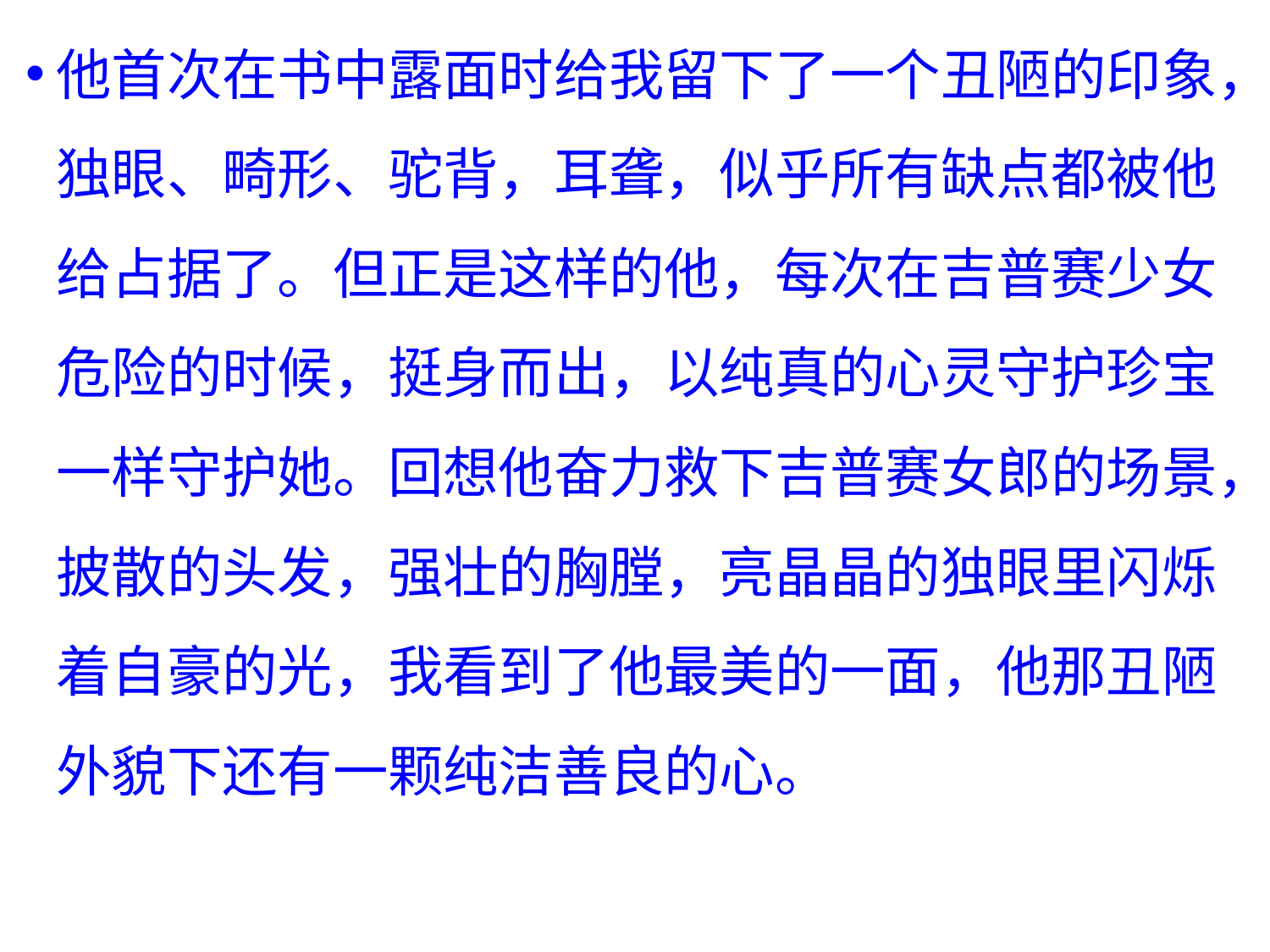

他首次在书中露面时给我留下了一个丑陋的印象，独眼、畸形、驼背，耳聋，似乎所有缺点都被他给占据了。但正是这样的他，每次在吉普赛少女危险的时候，挺身而出，以纯真的心灵守护珍宝一样守护她。回想他奋力救下吉普赛女郎的场景，披散的头发，强壮的胸膛，亮晶晶的独眼里闪烁着自豪的光，我看到了他最美的一面，他那丑陋外貌下还有一颗纯洁善良的心。